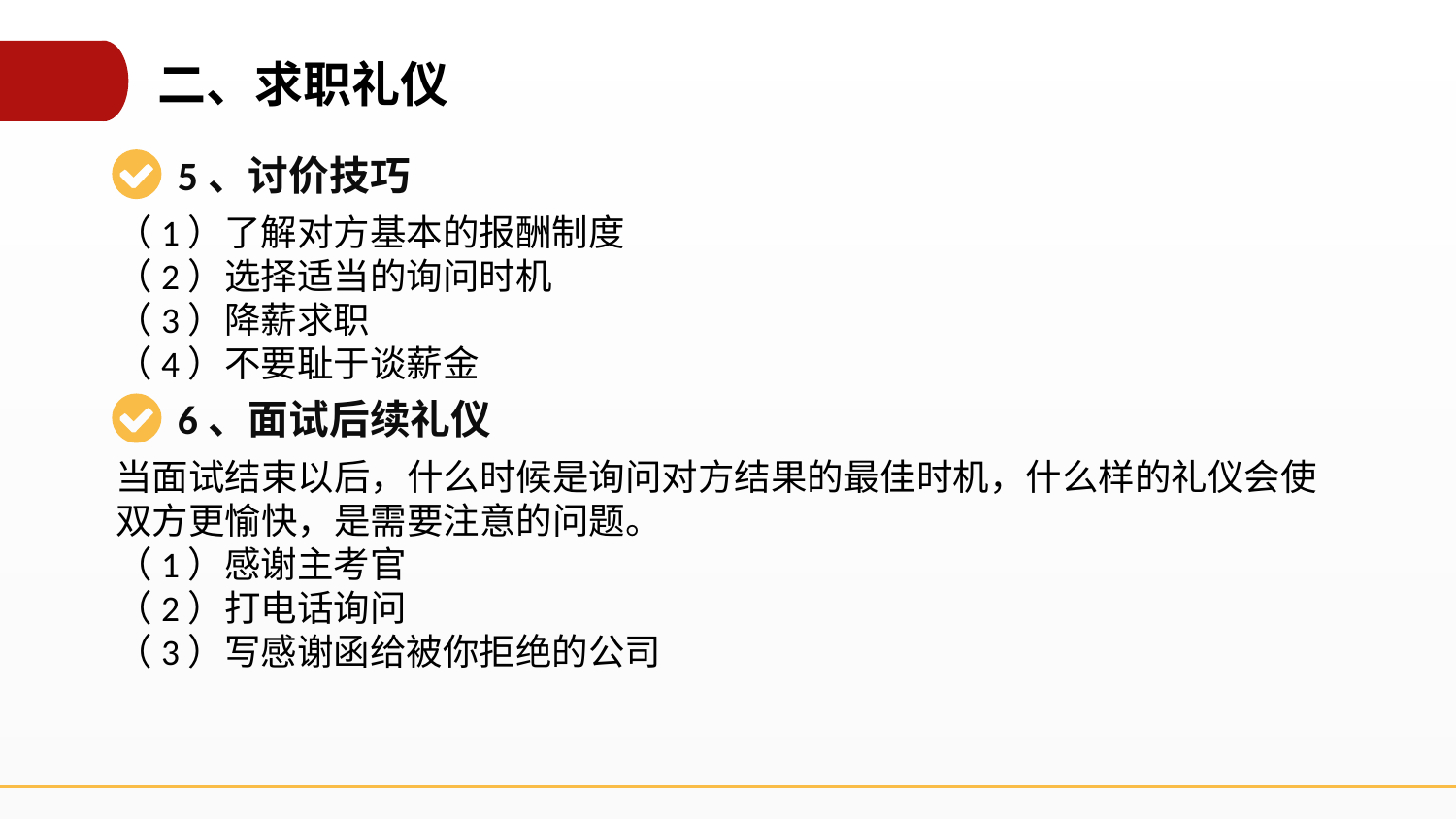

二、求职礼仪

5、讨价技巧
（1）了解对方基本的报酬制度
（2）选择适当的询问时机
（3）降薪求职
（4）不要耻于谈薪金

6、面试后续礼仪
当面试结束以后，什么时候是询问对方结果的最佳时机，什么样的礼仪会使双方更愉快，是需要注意的问题。
（1）感谢主考官
（2）打电话询问
（3）写感谢函给被你拒绝的公司